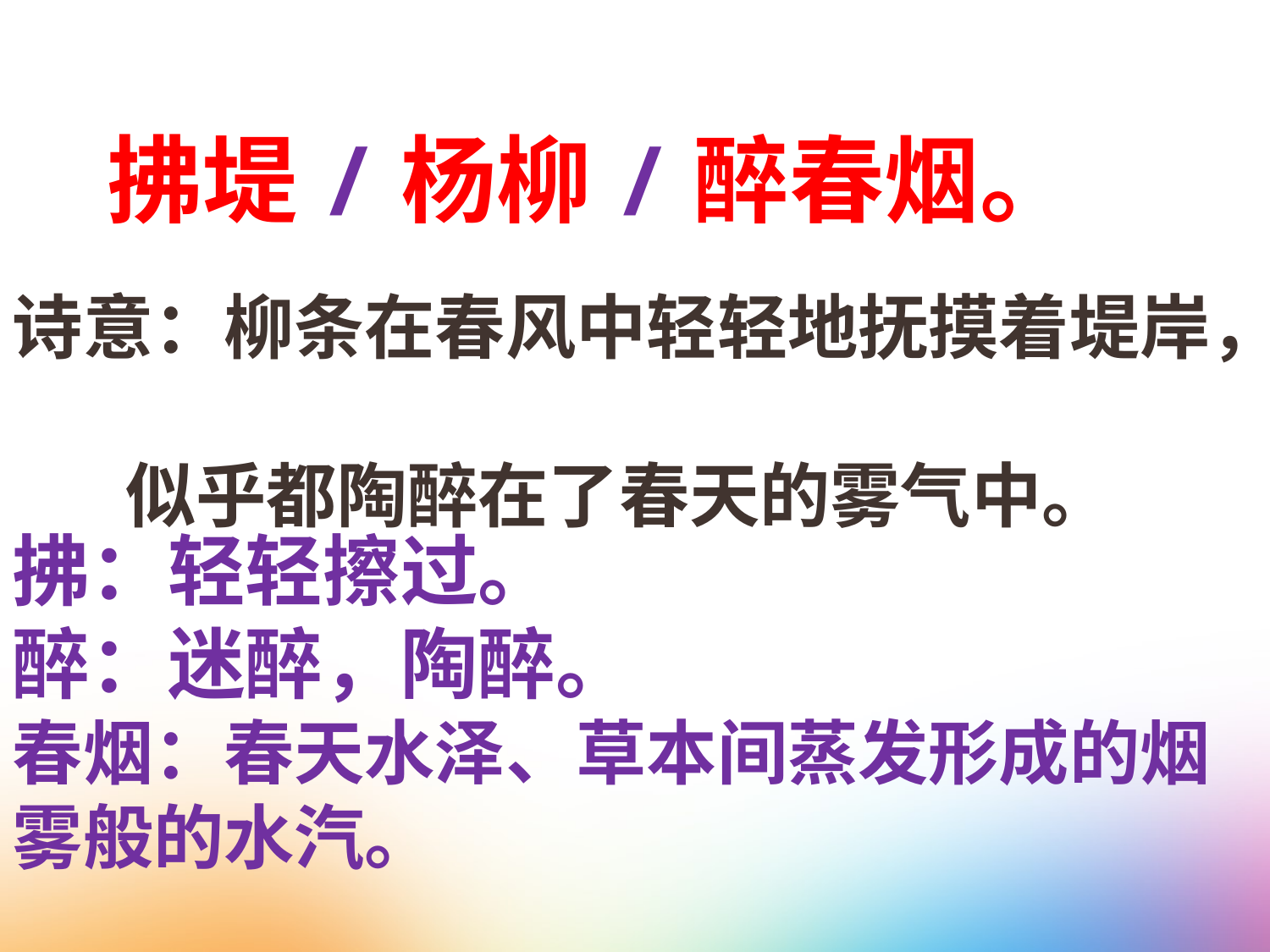

拂堤/杨柳/醉春烟。
诗意：柳条在春风中轻轻地抚摸着堤岸，
      似乎都陶醉在了春天的雾气中。
拂：轻轻擦过。
醉：迷醉，陶醉。
春烟：春天水泽、草本间蒸发形成的烟雾般的水汽。